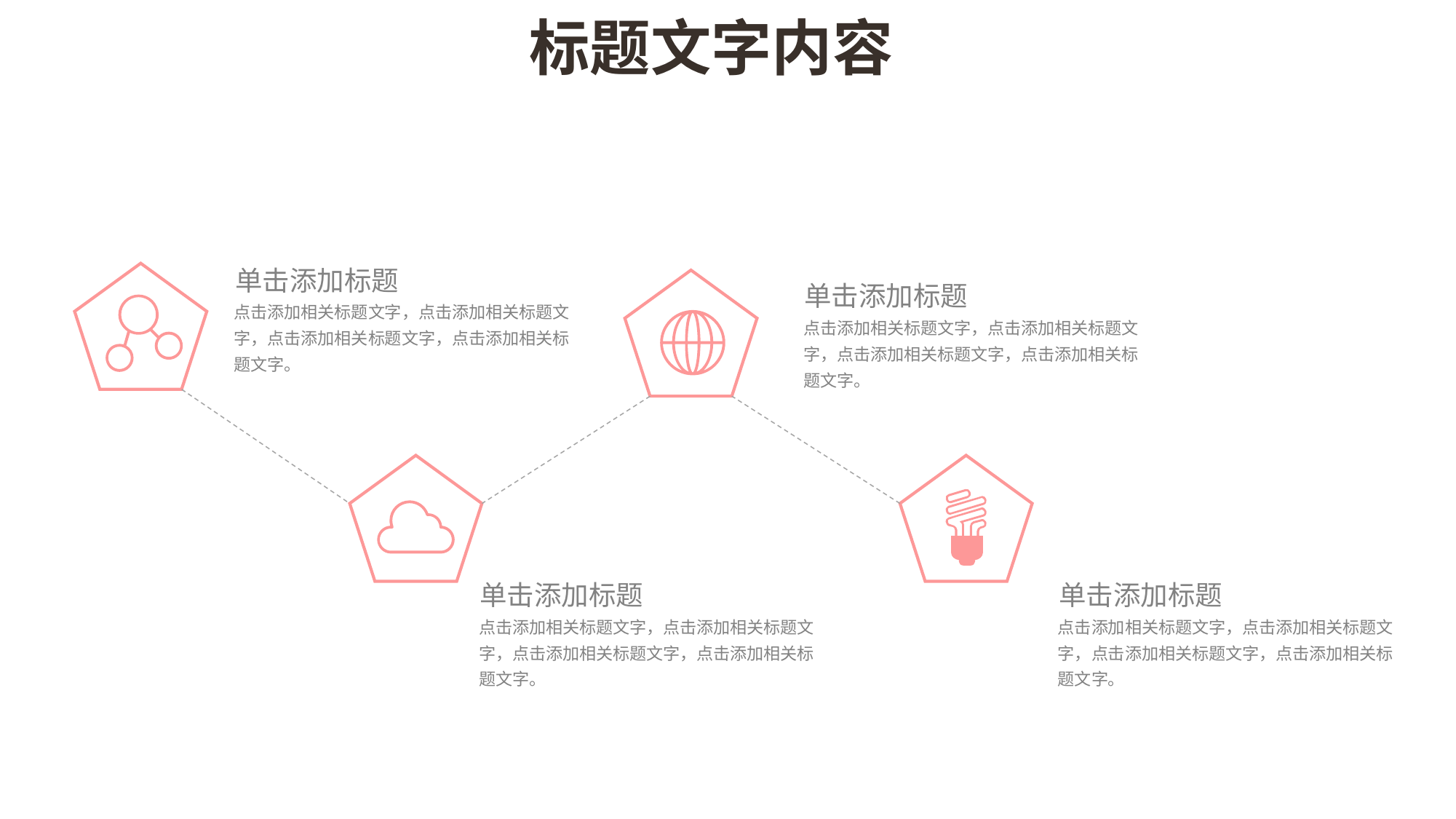

标题文字内容
单击添加标题
点击添加相关标题文字，点击添加相关标题文字，点击添加相关标题文字，点击添加相关标题文字。

单击添加标题
点击添加相关标题文字，点击添加相关标题文字，点击添加相关标题文字，点击添加相关标题文字。

单击添加标题
点击添加相关标题文字，点击添加相关标题文字，点击添加相关标题文字，点击添加相关标题文字。
单击添加标题
点击添加相关标题文字，点击添加相关标题文字，点击添加相关标题文字，点击添加相关标题文字。